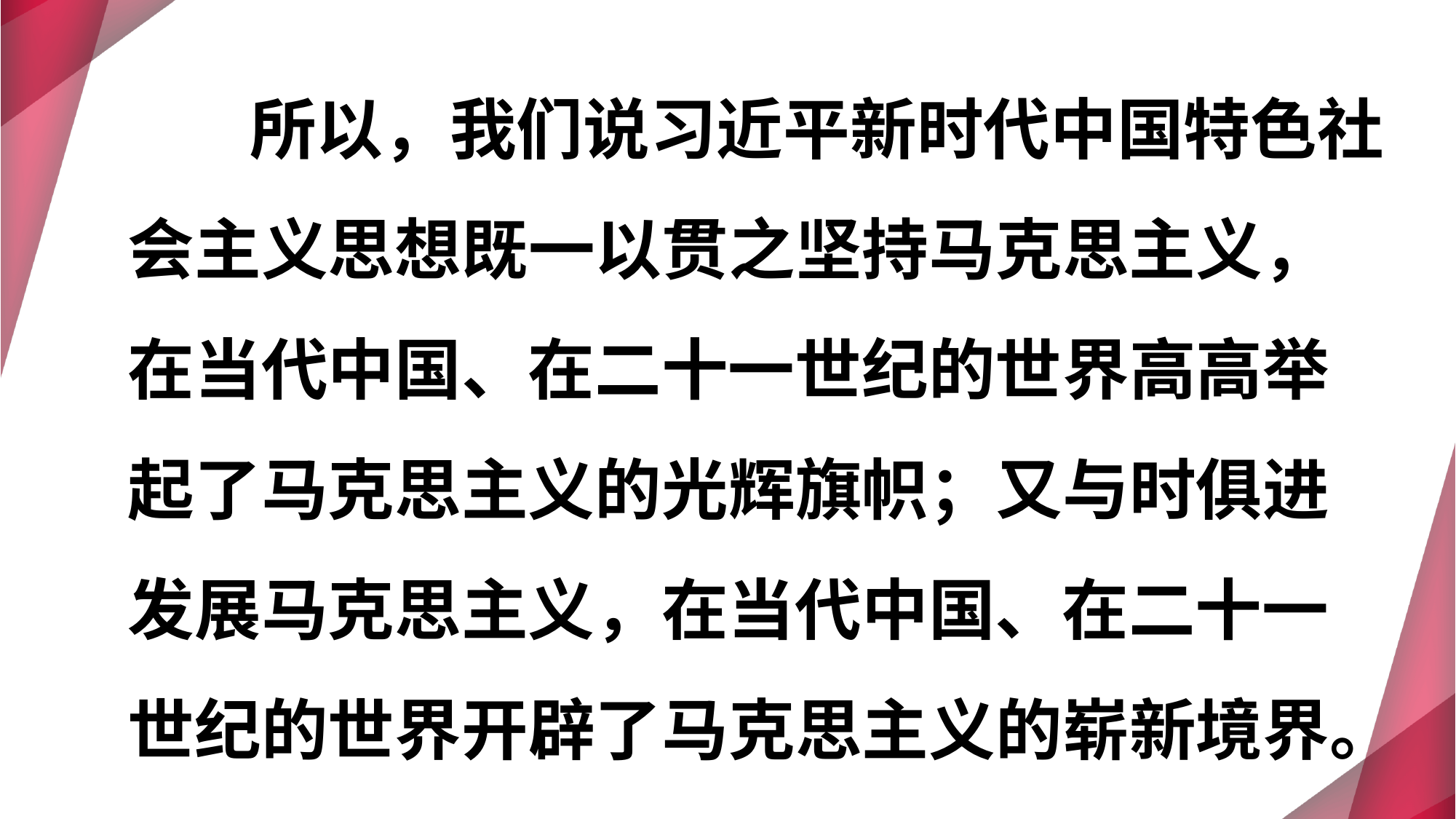

所以，我们说习近平新时代中国特色社会主义思想既一以贯之坚持马克思主义，在当代中国、在二十一世纪的世界高高举起了马克思主义的光辉旗帜；又与时俱进发展马克思主义，在当代中国、在二十一世纪的世界开辟了马克思主义的崭新境界。